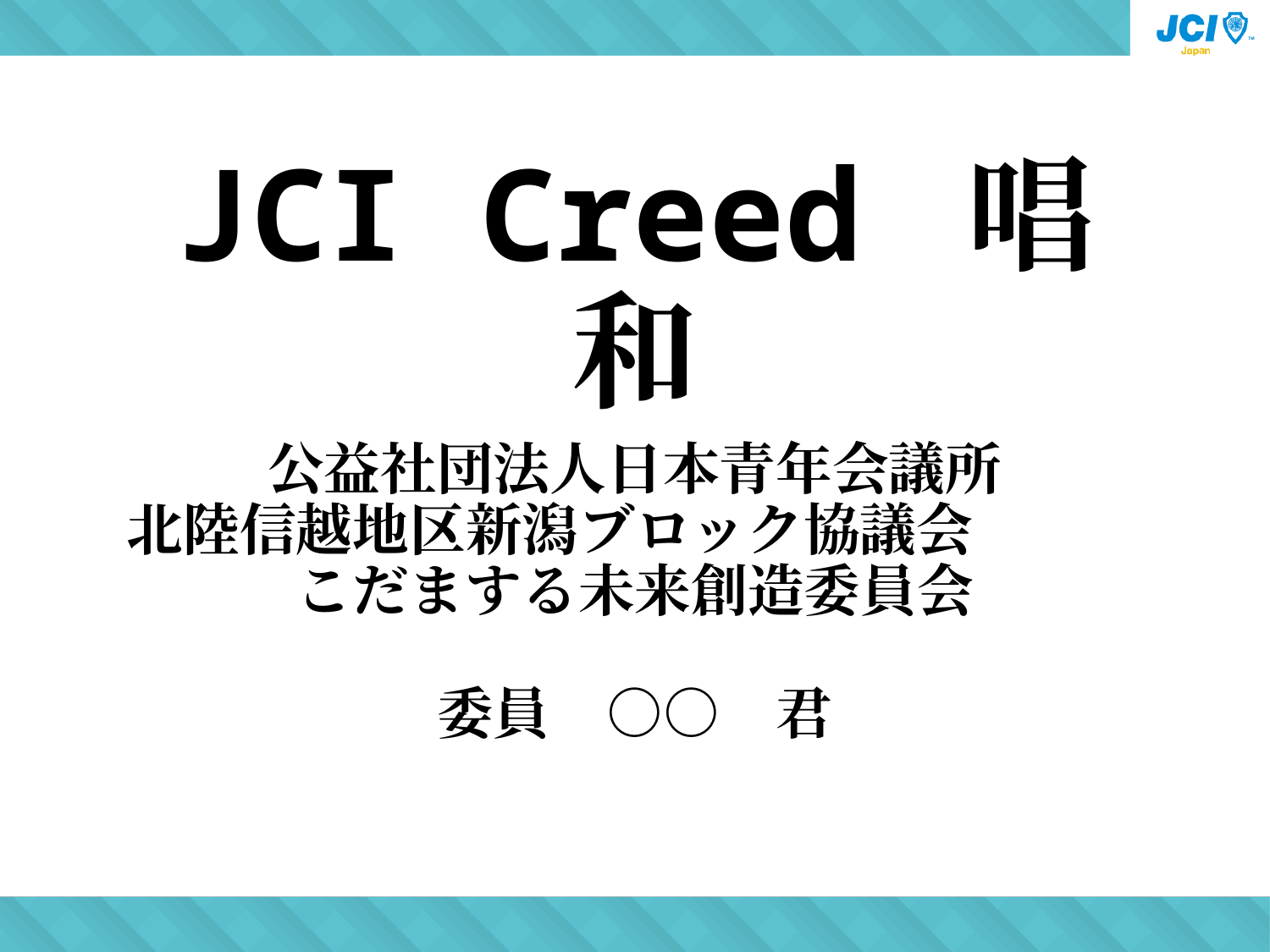

JCI Creed 唱和
公益社団法人日本青年会議所
北陸信越地区新潟ブロック協議会　　　
こだまする未来創造委員会
委員　○○　君